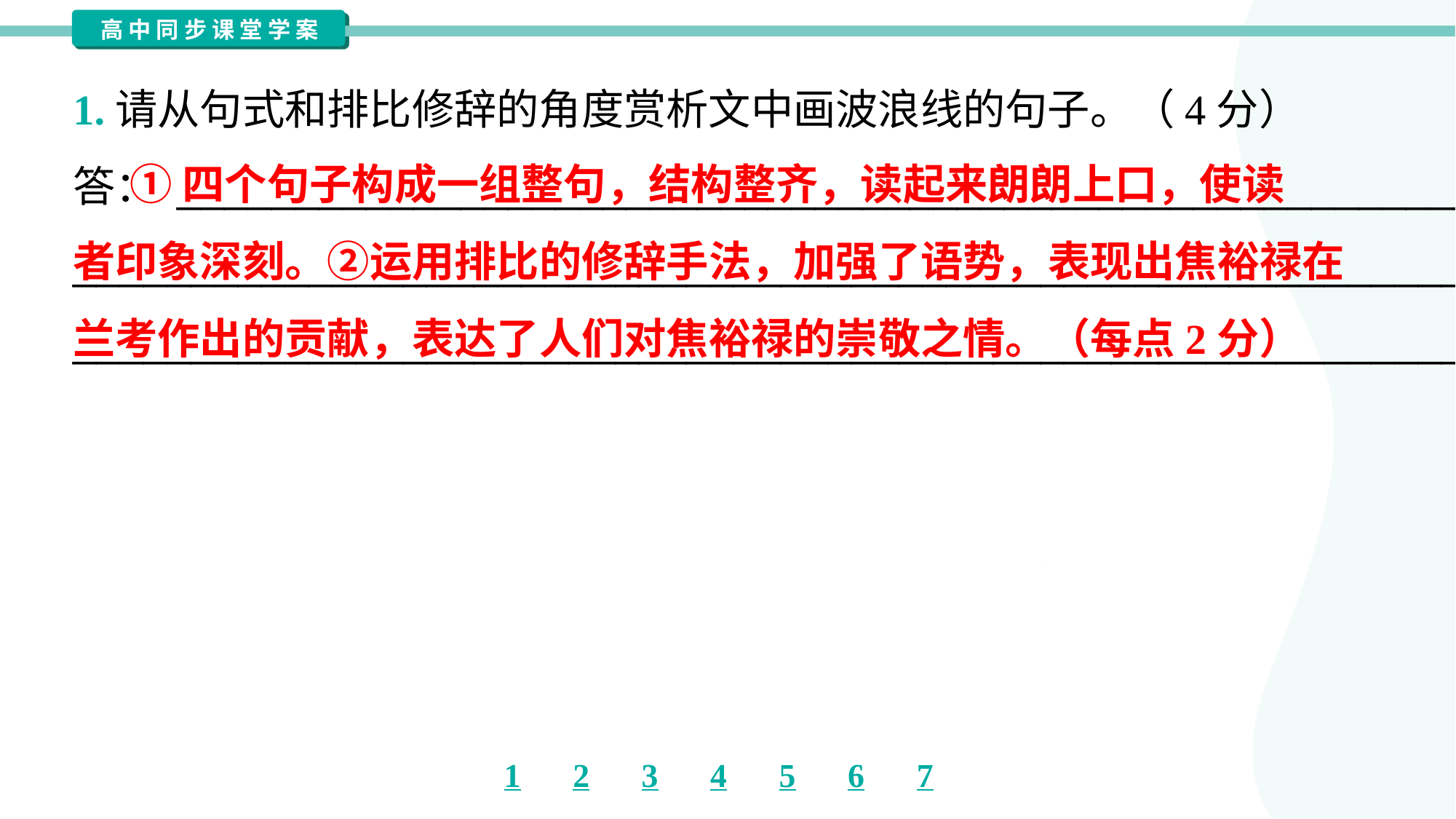

1.请从句式和排比修辞的角度赏析文中画波浪线的句子。（4分）
答： ________________________________________________________
_____________________________________________________________
_____________________________________________________________
      ①四个句子构成一组整句，结构整齐，读起来朗朗上口，使读
者印象深刻。②运用排比的修辞手法，加强了语势，表现出焦裕禄在
兰考作出的贡献，表达了人们对焦裕禄的崇敬之情。（每点2分）